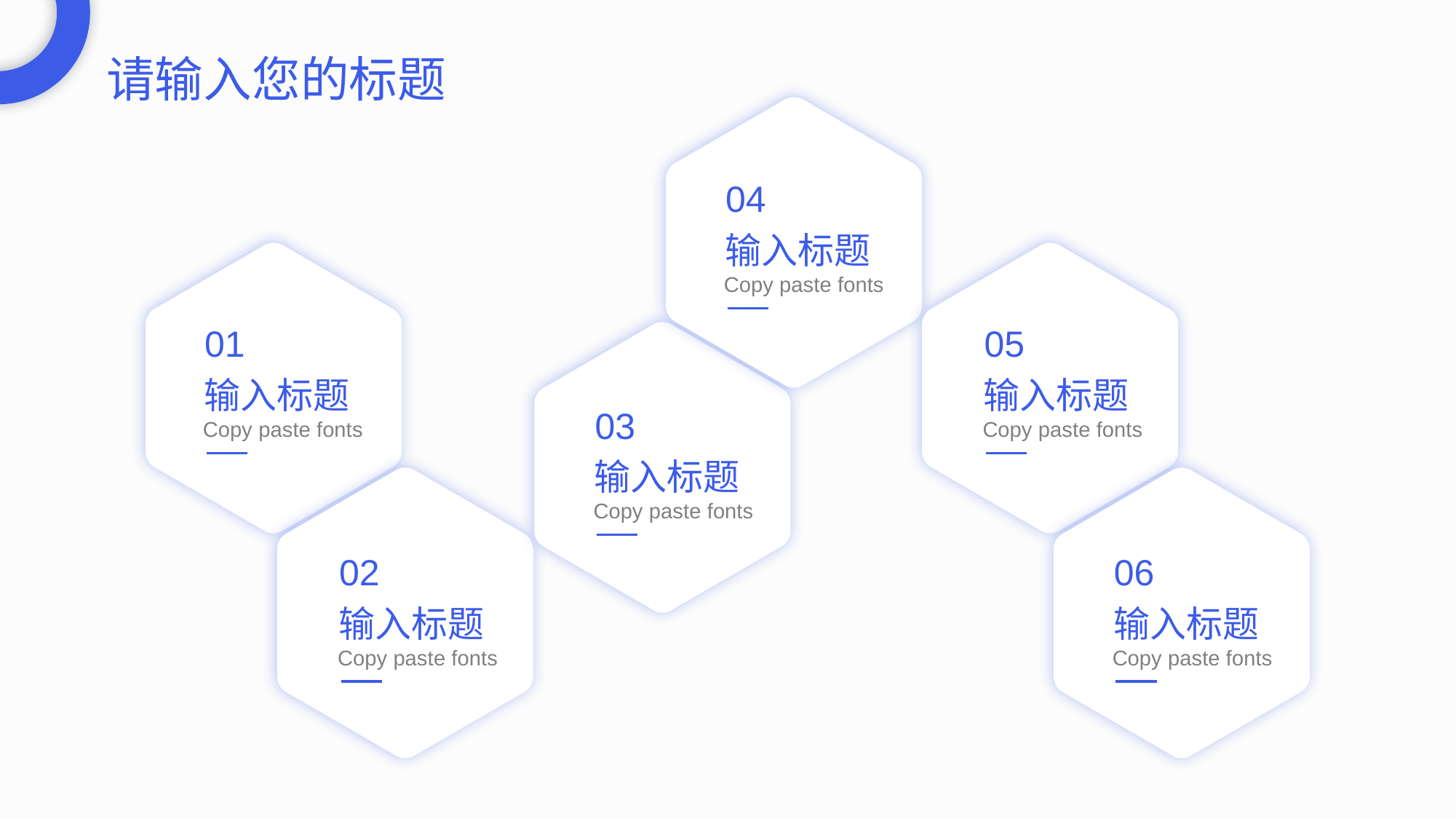

请输入您的标题

04
输入标题
Copy paste fonts

01
输入标题
Copy paste fonts

05
输入标题
Copy paste fonts

03
输入标题
Copy paste fonts

02
输入标题
Copy paste fonts

06
输入标题
Copy paste fonts